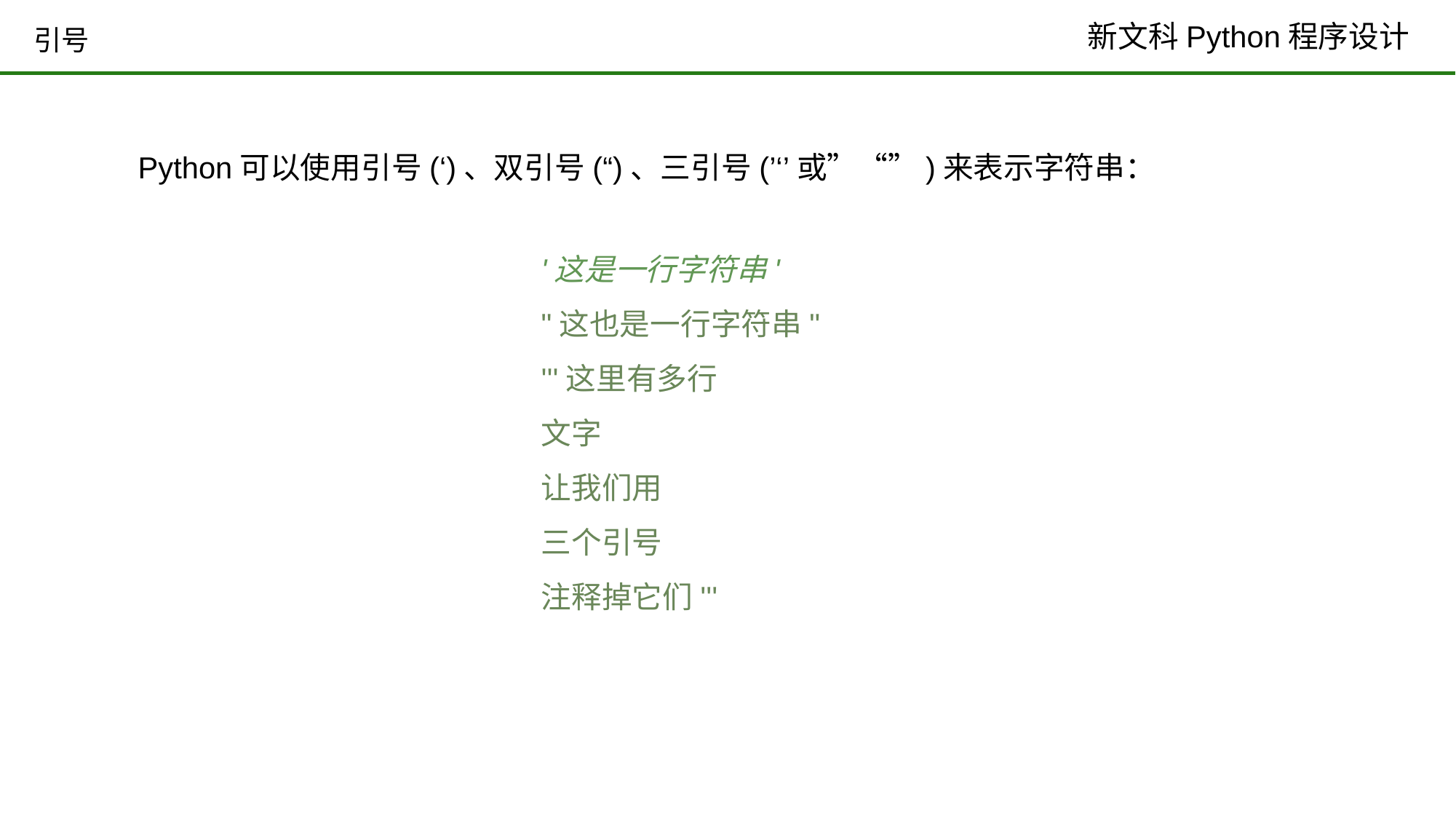

# 引号
Python可以使用引号(‘)、双引号(“)、三引号(’‘’或”“”)来表示字符串：
'这是一行字符串'
"这也是一行字符串"
'''这里有多行
文字
让我们用
三个引号
注释掉它们'''